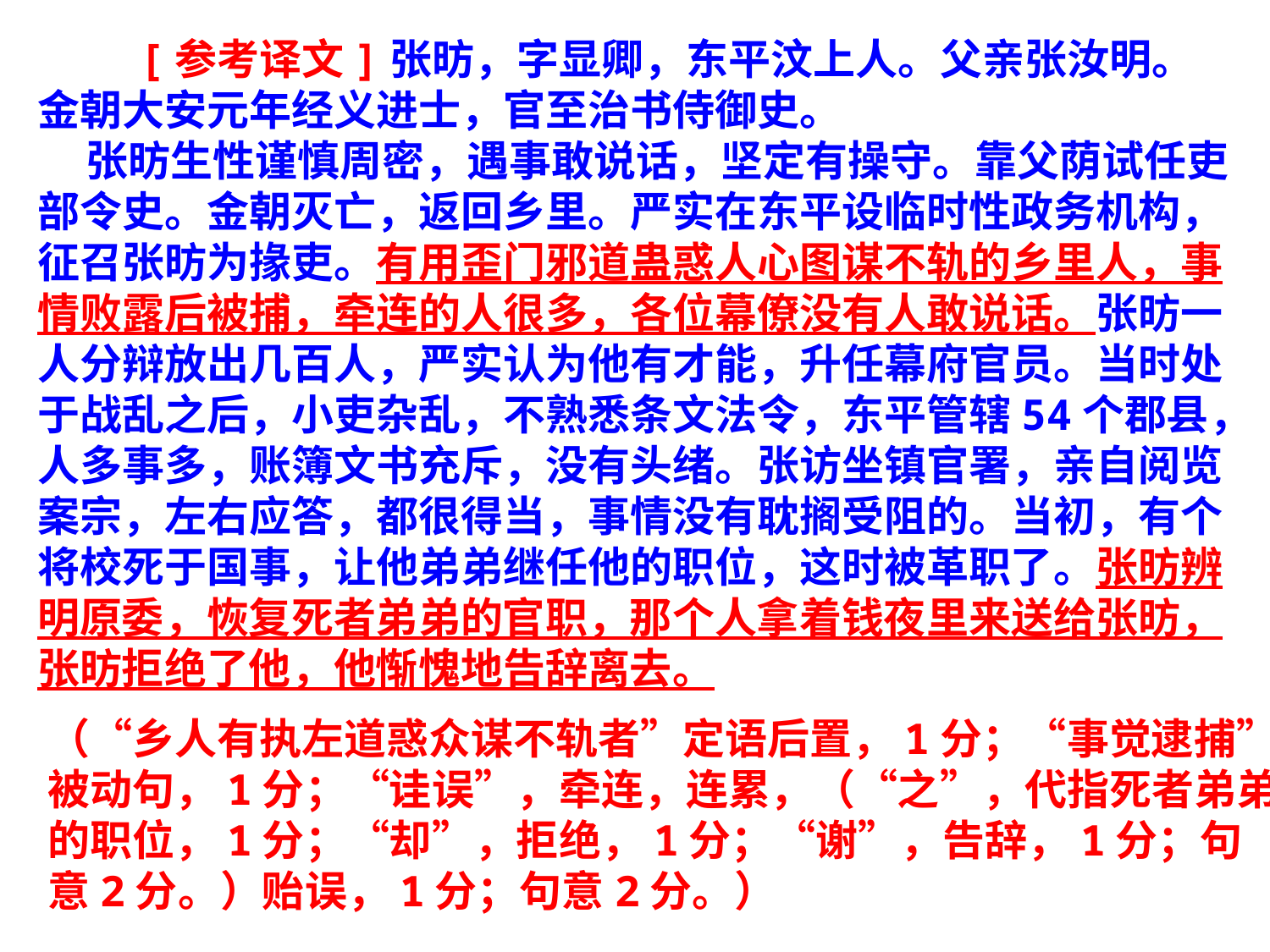

[参考译文]张昉，字显卿，东平汶上人。父亲张汝明。金朝大安元年经义进士，官至治书侍御史。
    张昉生性谨慎周密，遇事敢说话，坚定有操守。靠父荫试任吏部令史。金朝灭亡，返回乡里。严实在东平设临时性政务机构，征召张昉为掾吏。有用歪门邪道蛊惑人心图谋不轨的乡里人，事情败露后被捕，牵连的人很多，各位幕僚没有人敢说话。张昉一人分辩放出几百人，严实认为他有才能，升任幕府官员。当时处于战乱之后，小吏杂乱，不熟悉条文法令，东平管辖54个郡县，人多事多，账簿文书充斥，没有头绪。张访坐镇官署，亲自阅览案宗，左右应答，都很得当，事情没有耽搁受阻的。当初，有个将校死于国事，让他弟弟继任他的职位，这时被革职了。张昉辨明原委，恢复死者弟弟的官职，那个人拿着钱夜里来送给张昉，张昉拒绝了他，他惭愧地告辞离去。
（“乡人有执左道惑众谋不轨者”定语后置，1分；“事觉逮捕”被动句，1分；“诖误”，牵连，连累，（“之”，代指死者弟弟的职位，1分；“却”，拒绝，1分；“谢”，告辞，1分；句意2分。）贻误，1分；句意2分。）